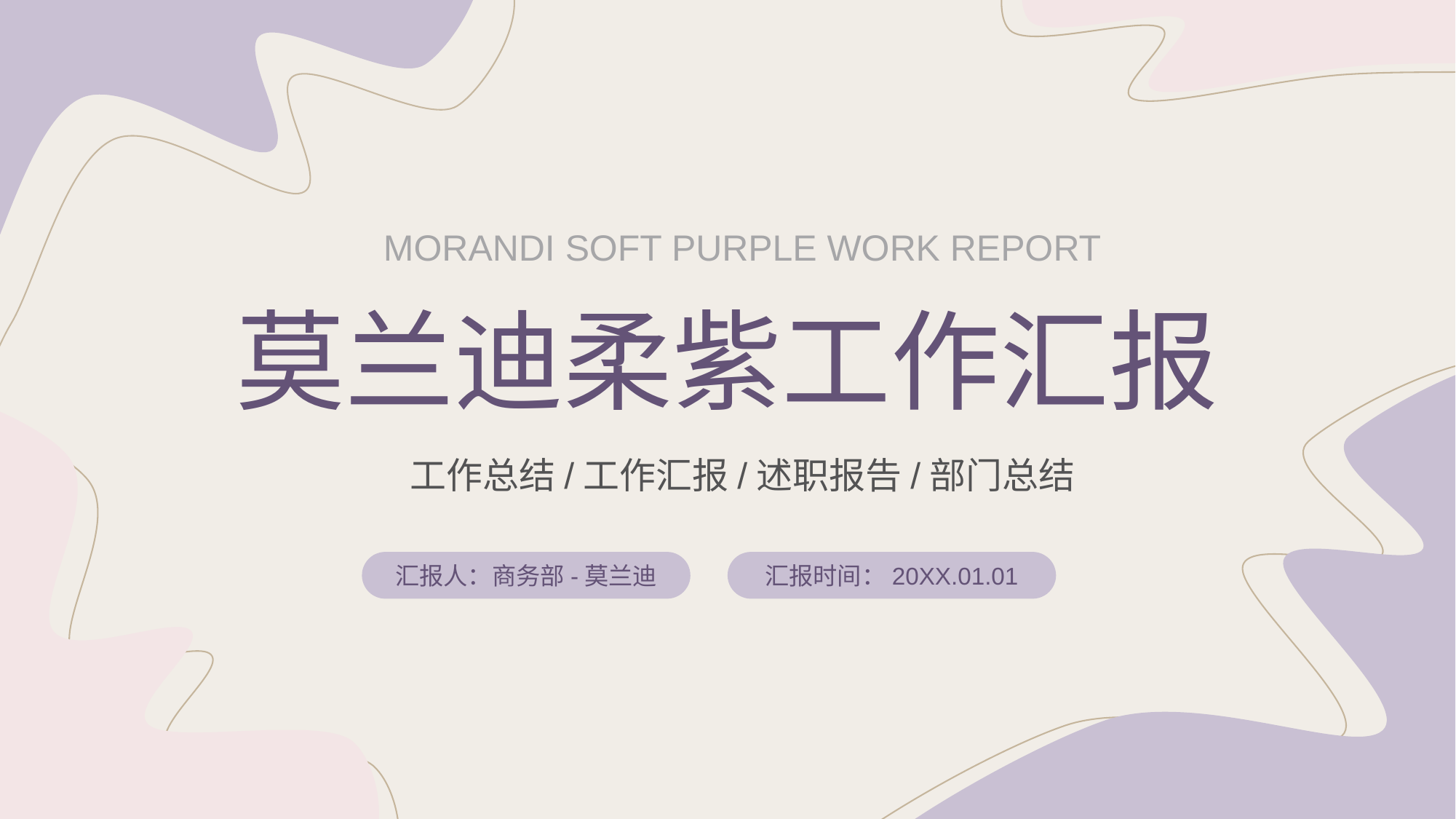

MORANDI SOFT PURPLE WORK REPORT
莫兰迪柔紫工作汇报
工作总结/工作汇报/述职报告/部门总结
汇报人：商务部-莫兰迪
汇报时间：20XX.01.01